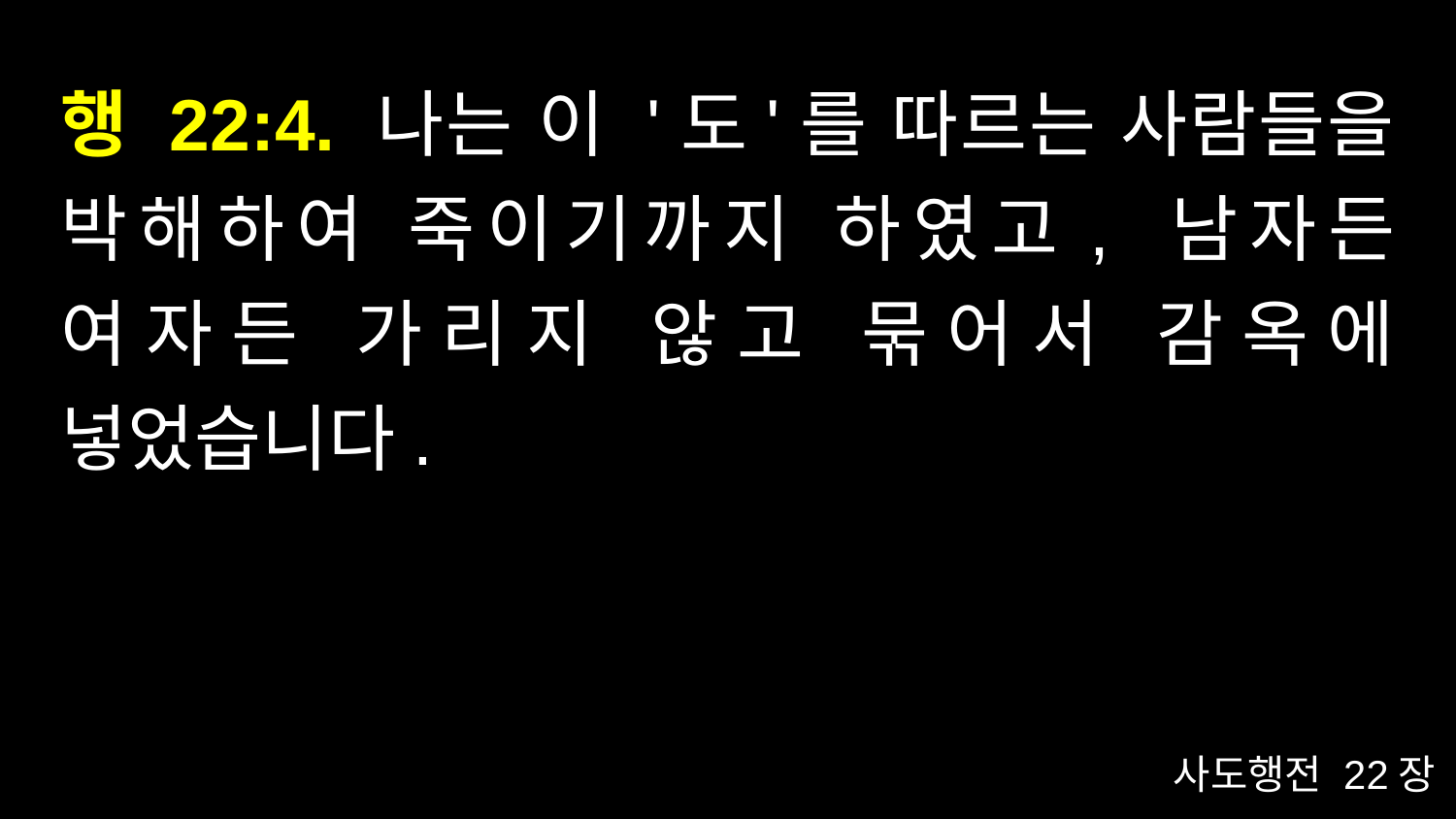

# 행 22:4. 나는 이 '도'를 따르는 사람들을 박해하여 죽이기까지 하였고, 남자든 여자든 가리지 않고 묶어서 감옥에 넣었습니다.
사도행전 22장